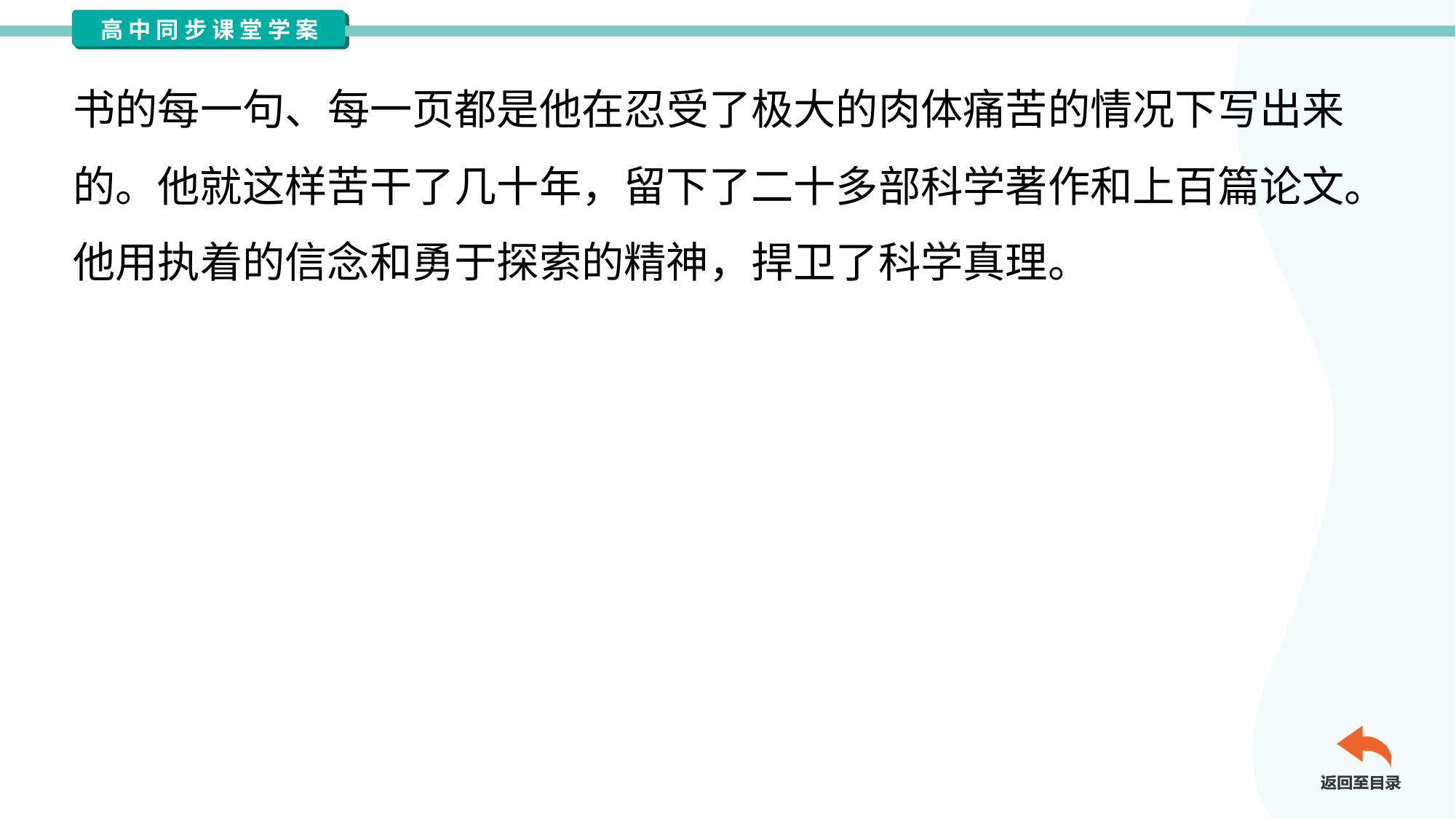

书的每一句、每一页都是他在忍受了极大的肉体痛苦的情况下写出来
的。他就这样苦干了几十年，留下了二十多部科学著作和上百篇论文。
他用执着的信念和勇于探索的精神，捍卫了科学真理。#1.1